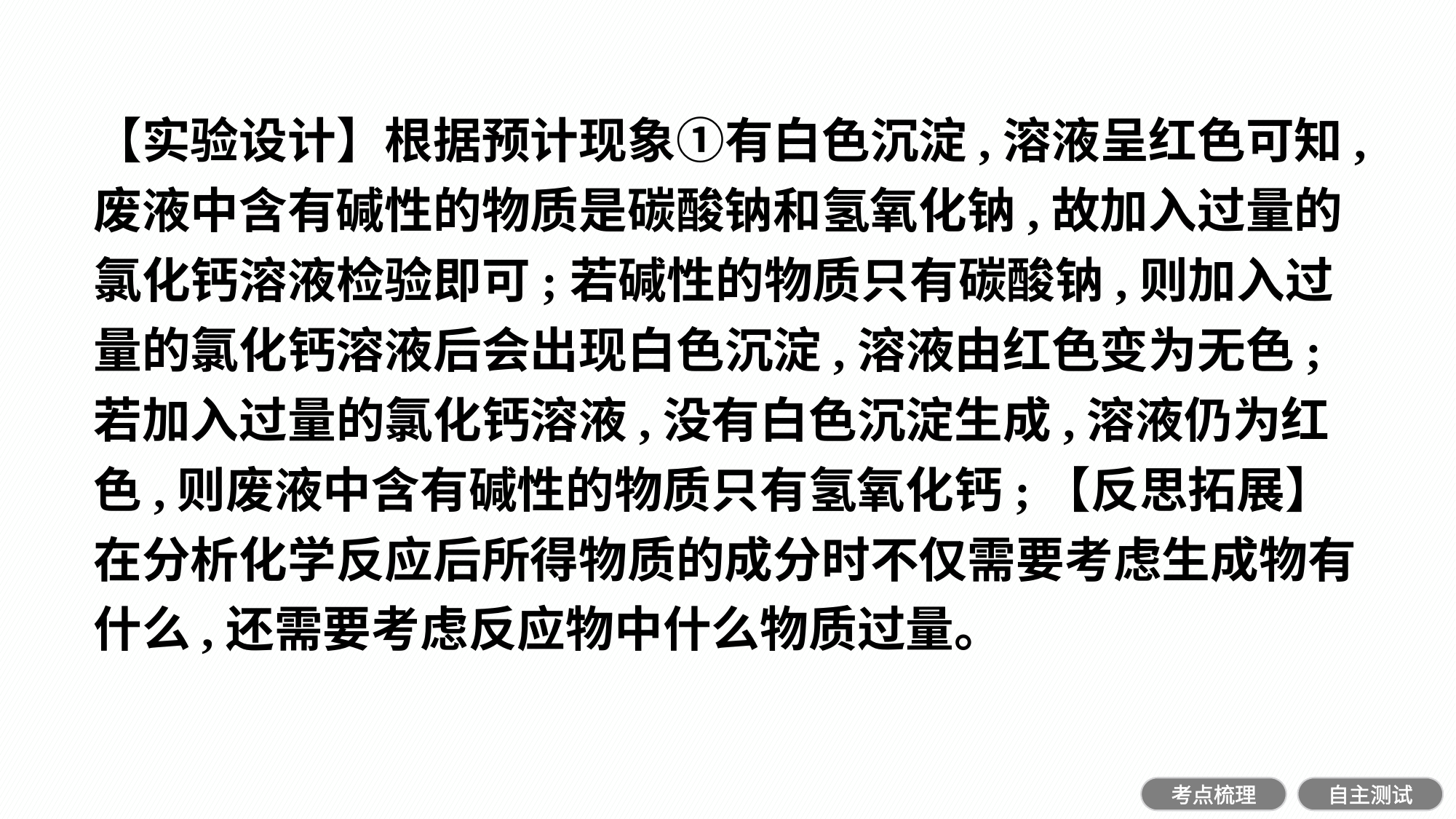

【实验设计】根据预计现象①有白色沉淀,溶液呈红色可知,废液中含有碱性的物质是碳酸钠和氢氧化钠,故加入过量的氯化钙溶液检验即可;若碱性的物质只有碳酸钠,则加入过量的氯化钙溶液后会出现白色沉淀,溶液由红色变为无色;若加入过量的氯化钙溶液,没有白色沉淀生成,溶液仍为红色,则废液中含有碱性的物质只有氢氧化钙;【反思拓展】在分析化学反应后所得物质的成分时不仅需要考虑生成物有什么,还需要考虑反应物中什么物质过量。